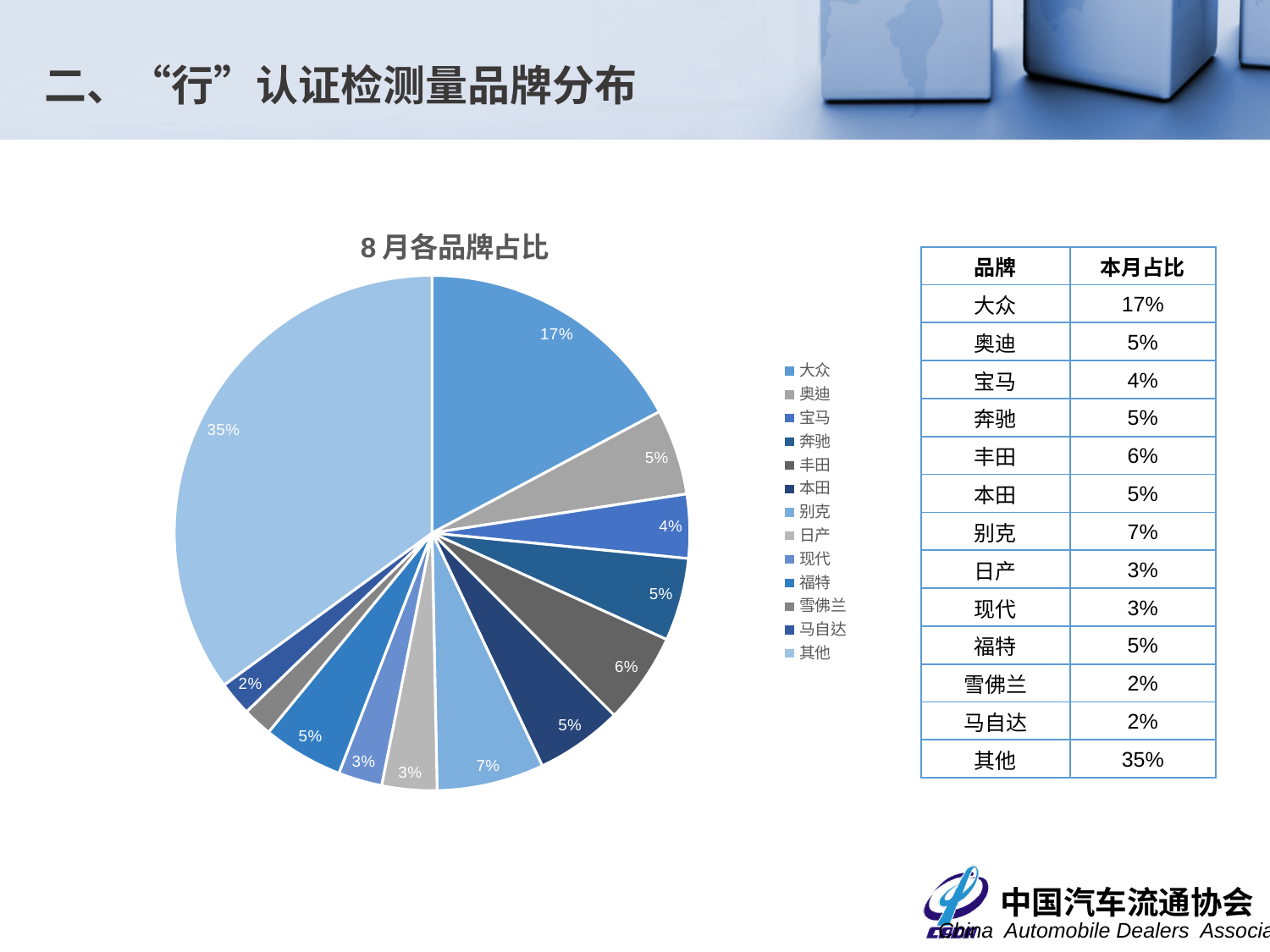

二、“行”认证检测量品牌分布

### Chart: 8月各品牌占比

| Category |  |
|---|---|
| 大众 | 0.1719272187151875 |
| 奥迪 | 0.05384329743780171 |
| 宝马 | 0.04010397326401782 |
| 奔驰 | 0.051986632008911994 |
| 丰田 | 0.05718529520980319 |
| 本田 | 0.05458596360935759 |
| 别克 | 0.06721128852580766 |
| 日产 | 0.03453397697734868 |
| 现代 | 0.027478648347567768 |
| 福特 | 0.05050129966580022 |
| 雪佛兰 | 0.01856665428889714 |
| 马自达 | 0.021537318975120682 |
| 其他 | 0.35053843297437803 |
| 品牌 | 本月占比 |
| --- | --- |
| 大众 | 17% |
| 奥迪 | 5% |
| 宝马 | 4% |
| 奔驰 | 5% |
| 丰田 | 6% |
| 本田 | 5% |
| 别克 | 7% |
| 日产 | 3% |
| 现代 | 3% |
| 福特 | 5% |
| 雪佛兰 | 2% |
| 马自达 | 2% |
| 其他 | 35% |